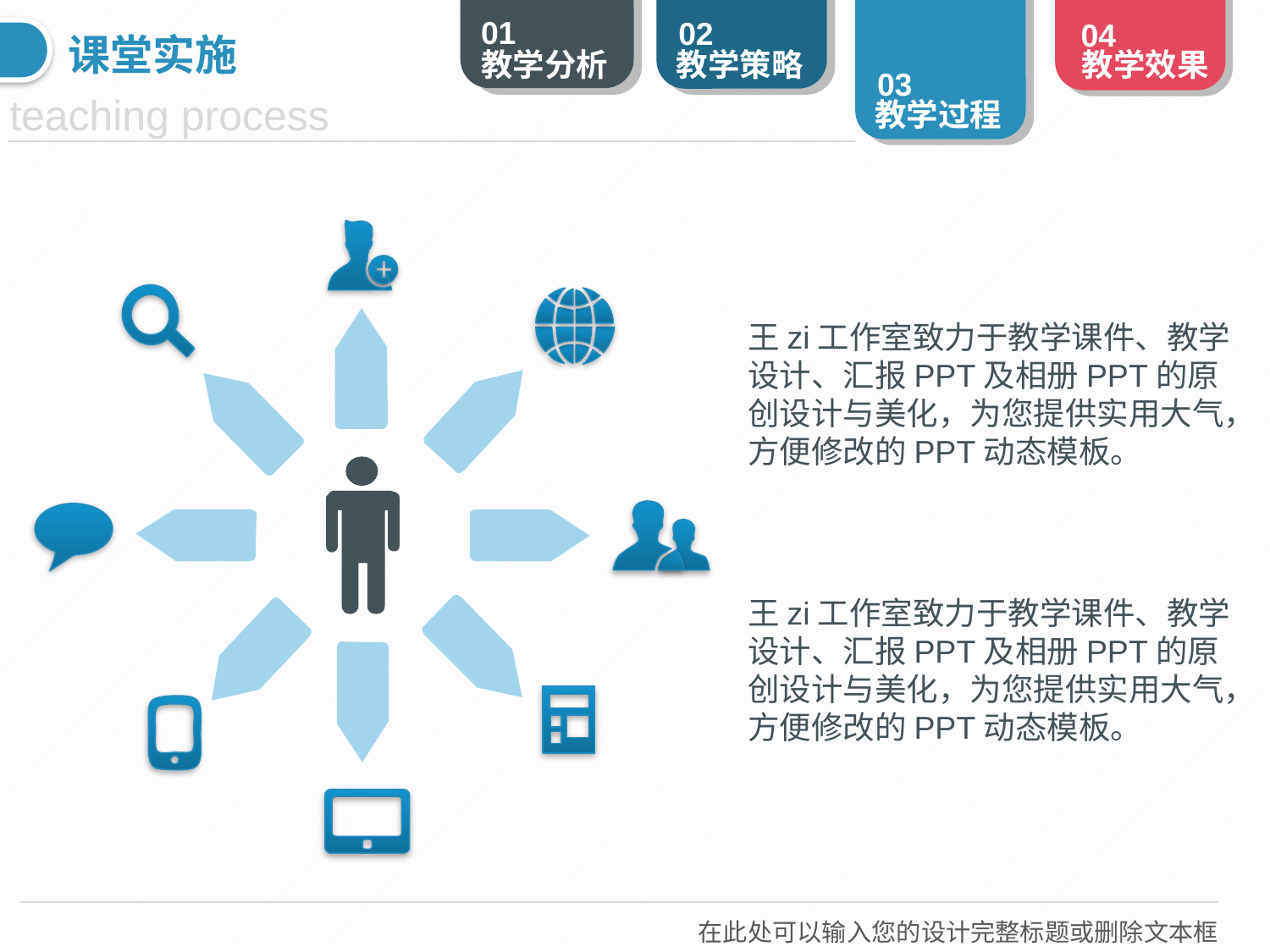

课堂实施

王zi工作室致力于教学课件、教学设计、汇报PPT及相册PPT的原创设计与美化，为您提供实用大气，方便修改的PPT动态模板。

王zi工作室致力于教学课件、教学设计、汇报PPT及相册PPT的原创设计与美化，为您提供实用大气，方便修改的PPT动态模板。